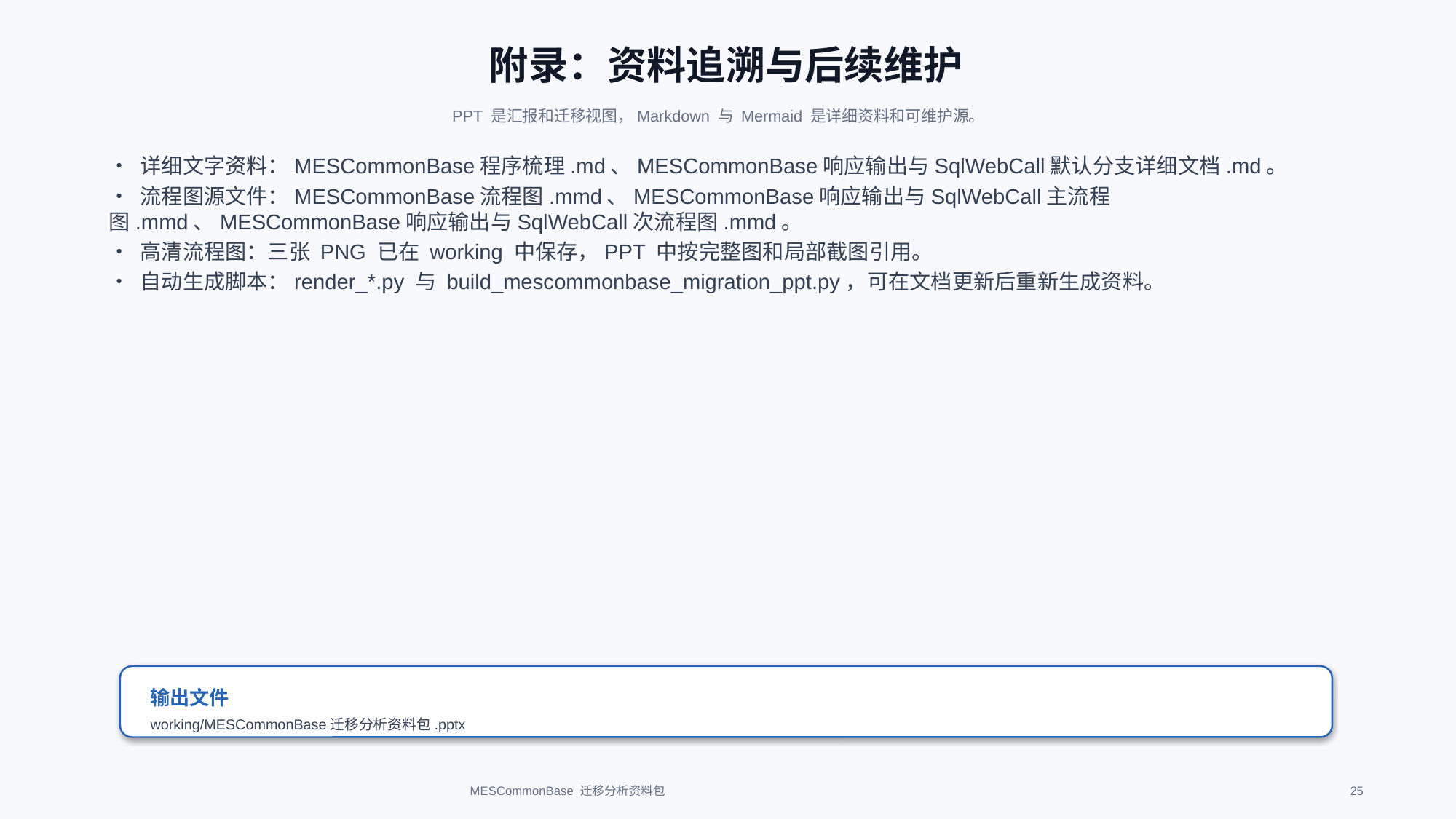

附录：资料追溯与后续维护
PPT 是汇报和迁移视图，Markdown 与 Mermaid 是详细资料和可维护源。
• 详细文字资料：MESCommonBase程序梳理.md、MESCommonBase响应输出与SqlWebCall默认分支详细文档.md。
• 流程图源文件：MESCommonBase流程图.mmd、MESCommonBase响应输出与SqlWebCall主流程图.mmd、MESCommonBase响应输出与SqlWebCall次流程图.mmd。
• 高清流程图：三张 PNG 已在 working 中保存，PPT 中按完整图和局部截图引用。
• 自动生成脚本：render_*.py 与 build_mescommonbase_migration_ppt.py，可在文档更新后重新生成资料。

输出文件
working/MESCommonBase迁移分析资料包.pptx
MESCommonBase 迁移分析资料包
25